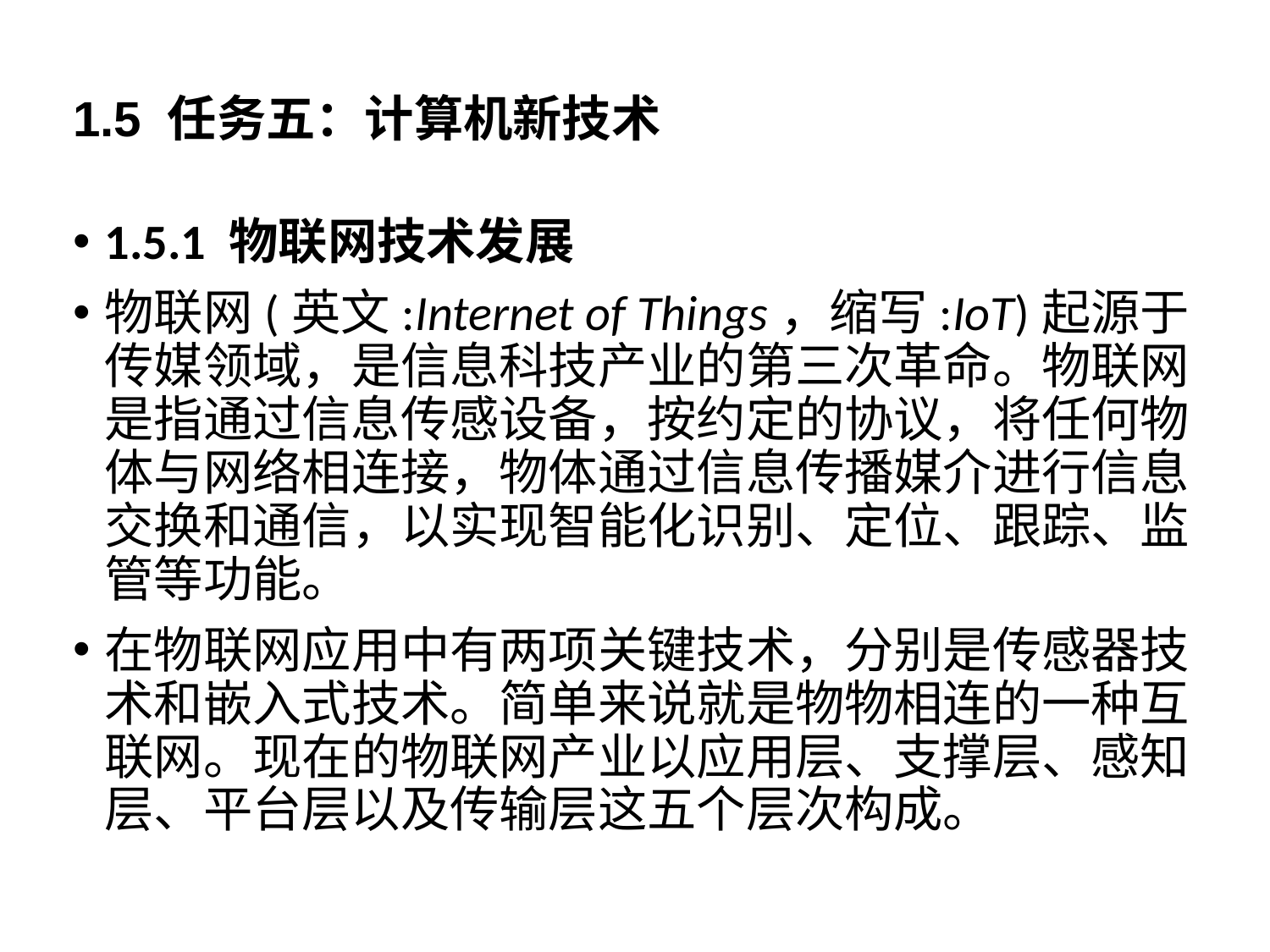

# 1.5 任务五：计算机新技术
1.5.1 物联网技术发展
物联网(英文:Internet of Things，缩写:IoT)起源于传媒领域，是信息科技产业的第三次革命。物联网是指通过信息传感设备，按约定的协议，将任何物体与网络相连接，物体通过信息传播媒介进行信息交换和通信，以实现智能化识别、定位、跟踪、监管等功能。
在物联网应用中有两项关键技术，分别是传感器技术和嵌入式技术。简单来说就是物物相连的一种互联网。现在的物联网产业以应用层、支撑层、感知层、平台层以及传输层这五个层次构成。